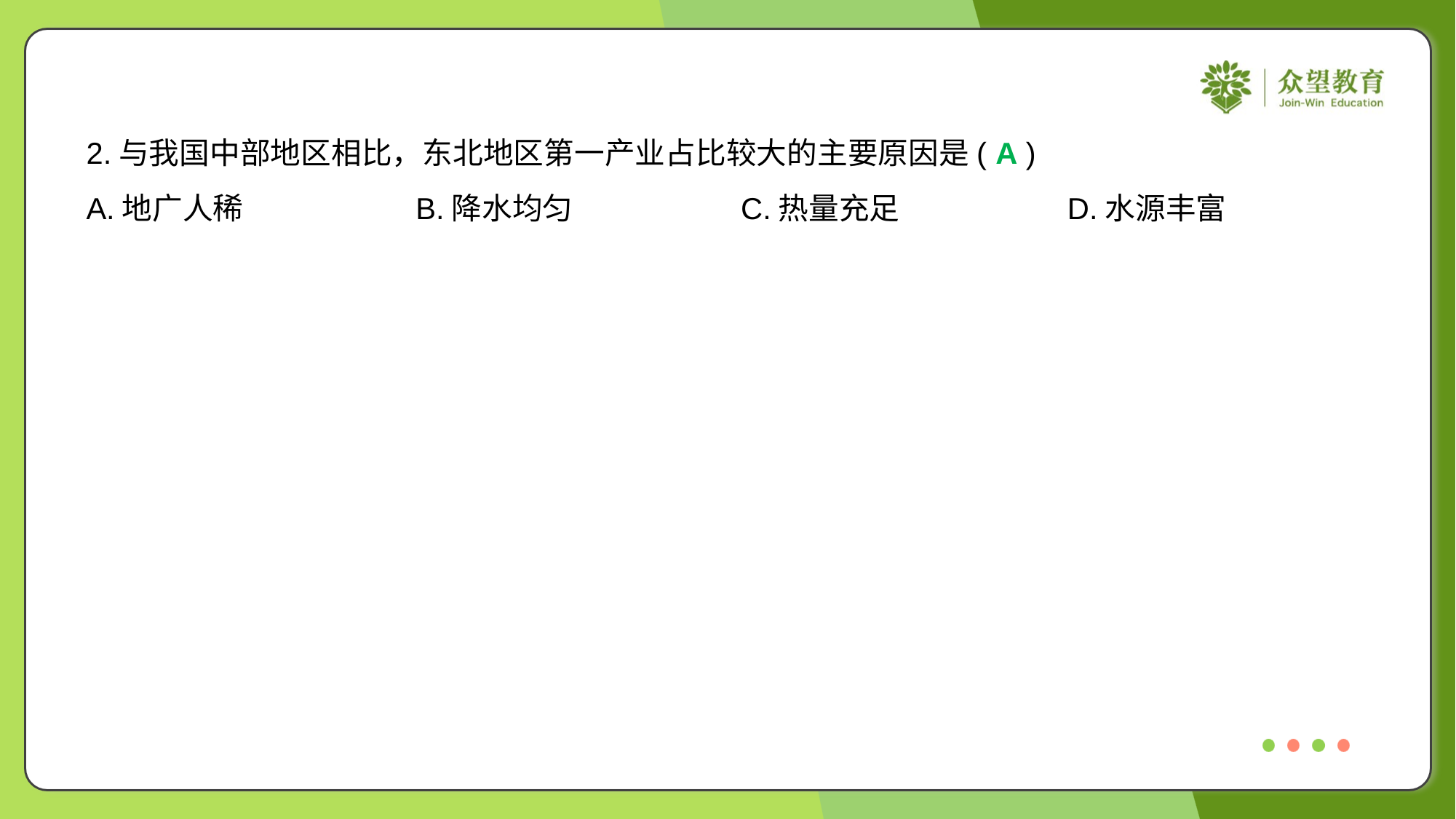

2.与我国中部地区相比，东北地区第一产业占比较大的主要原因是(     )
A
A.地广人稀	B.降水均匀	C.热量充足	D.水源丰富